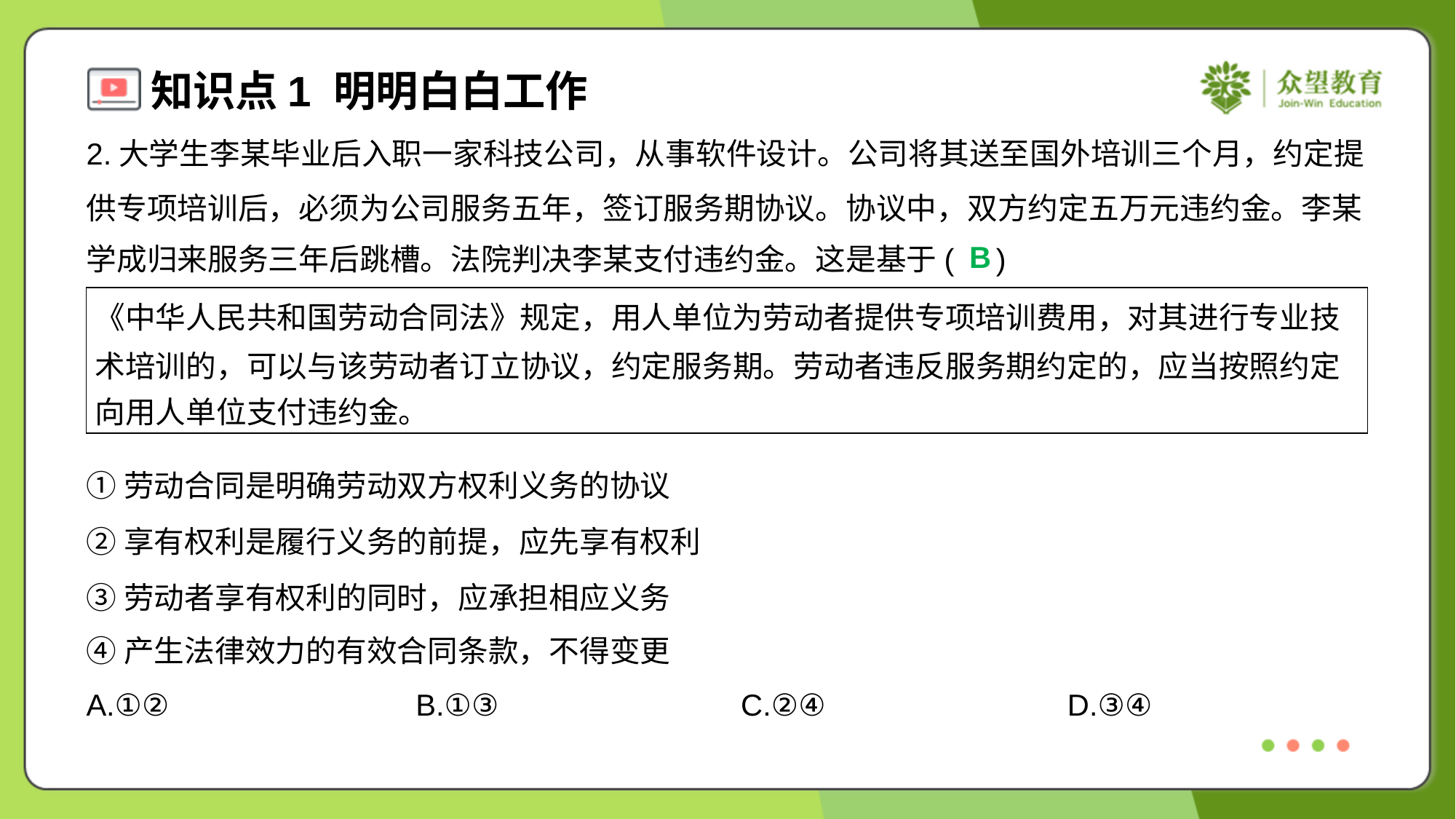

2.大学生李某毕业后入职一家科技公司，从事软件设计。公司将其送至国外培训三个月，约定提
供专项培训后，必须为公司服务五年，签订服务期协议。协议中，双方约定五万元违约金。李某
学成归来服务三年后跳槽。法院判决李某支付违约金。这是基于(     )
B
| 《中华人民共和国劳动合同法》规定，用人单位为劳动者提供专项培训费用，对其进行专业技 术培训的，可以与该劳动者订立协议，约定服务期。劳动者违反服务期约定的，应当按照约定 向用人单位支付违约金。 |
| --- |
①劳动合同是明确劳动双方权利义务的协议
②享有权利是履行义务的前提，应先享有权利
③劳动者享有权利的同时，应承担相应义务
④产生法律效力的有效合同条款，不得变更
A.①②	B.①③	C.②④	D.③④